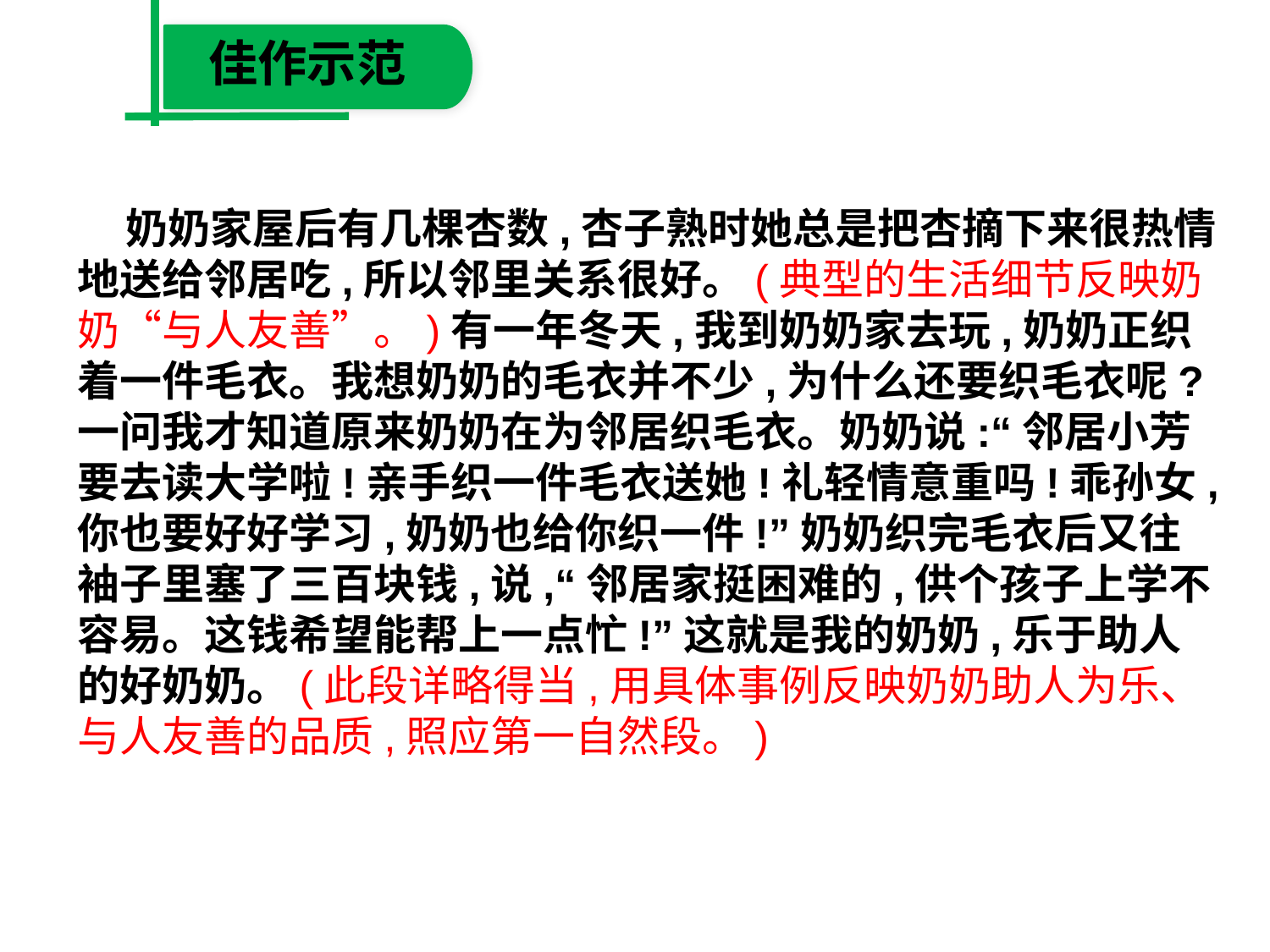

佳作示范
    奶奶家屋后有几棵杏数,杏子熟时她总是把杏摘下来很热情地送给邻居吃,所以邻里关系很好。(典型的生活细节反映奶奶“与人友善”。)有一年冬天,我到奶奶家去玩,奶奶正织着一件毛衣。我想奶奶的毛衣并不少,为什么还要织毛衣呢?一问我才知道原来奶奶在为邻居织毛衣。奶奶说:“邻居小芳要去读大学啦!亲手织一件毛衣送她!礼轻情意重吗!乖孙女,你也要好好学习,奶奶也给你织一件!”奶奶织完毛衣后又往袖子里塞了三百块钱,说,“邻居家挺困难的,供个孩子上学不容易。这钱希望能帮上一点忙!”这就是我的奶奶,乐于助人的好奶奶。(此段详略得当,用具体事例反映奶奶助人为乐、与人友善的品质,照应第一自然段。)